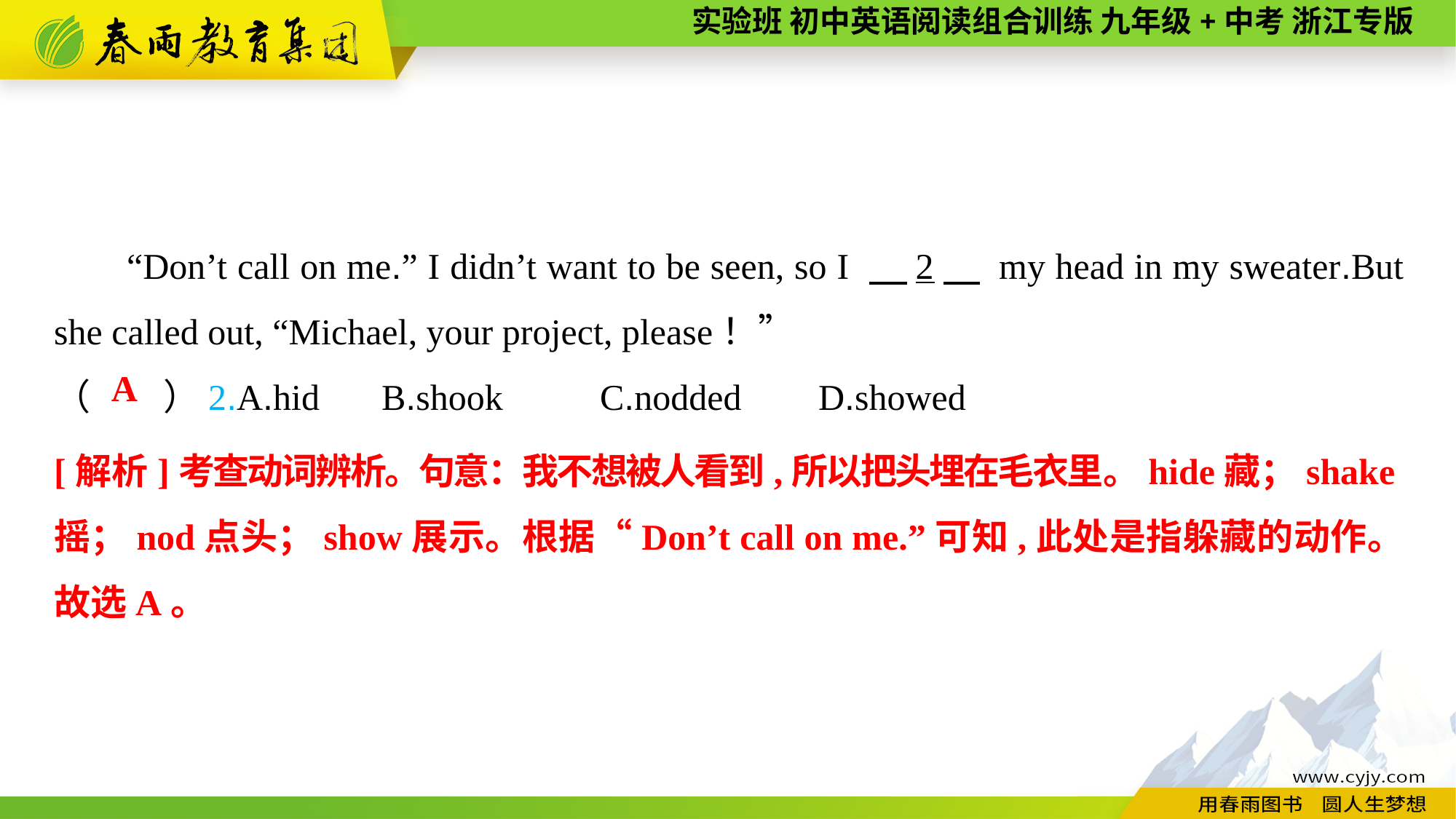

“Don’t call on me.” I didn’t want to be seen, so I 　2　 my head in my sweater.But she called out, “Michael, your project, please！”
（　　）2.A.hid	B.shook	C.nodded	D.showed
A
[解析]考查动词辨析。句意：我不想被人看到,所以把头埋在毛衣里。hide藏；shake摇；nod点头；show展示。根据“Don’t call on me.”可知,此处是指躲藏的动作。故选A。